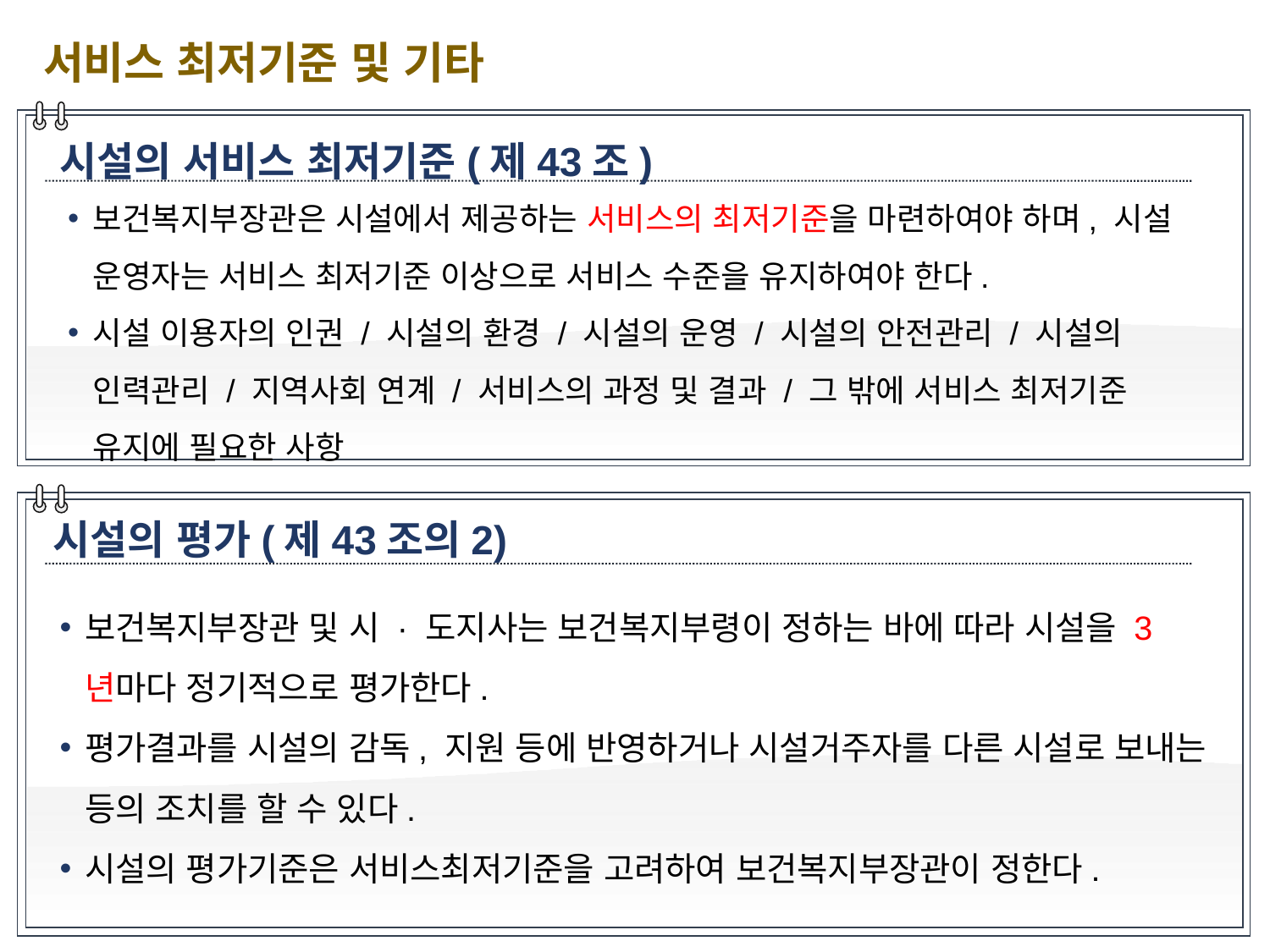

서비스 최저기준 및 기타

시설의 서비스 최저기준(제43조)
보건복지부장관은 시설에서 제공하는 서비스의 최저기준을 마련하여야 하며, 시설 운영자는 서비스 최저기준 이상으로 서비스 수준을 유지하여야 한다.
시설 이용자의 인권 / 시설의 환경 / 시설의 운영 / 시설의 안전관리 / 시설의 인력관리 / 지역사회 연계 / 서비스의 과정 및 결과 / 그 밖에 서비스 최저기준 유지에 필요한 사항

시설의 평가(제43조의2)

보건복지부장관 및 시 · 도지사는 보건복지부령이 정하는 바에 따라 시설을 3년마다 정기적으로 평가한다.
평가결과를 시설의 감독, 지원 등에 반영하거나 시설거주자를 다른 시설로 보내는 등의 조치를 할 수 있다.
시설의 평가기준은 서비스최저기준을 고려하여 보건복지부장관이 정한다.